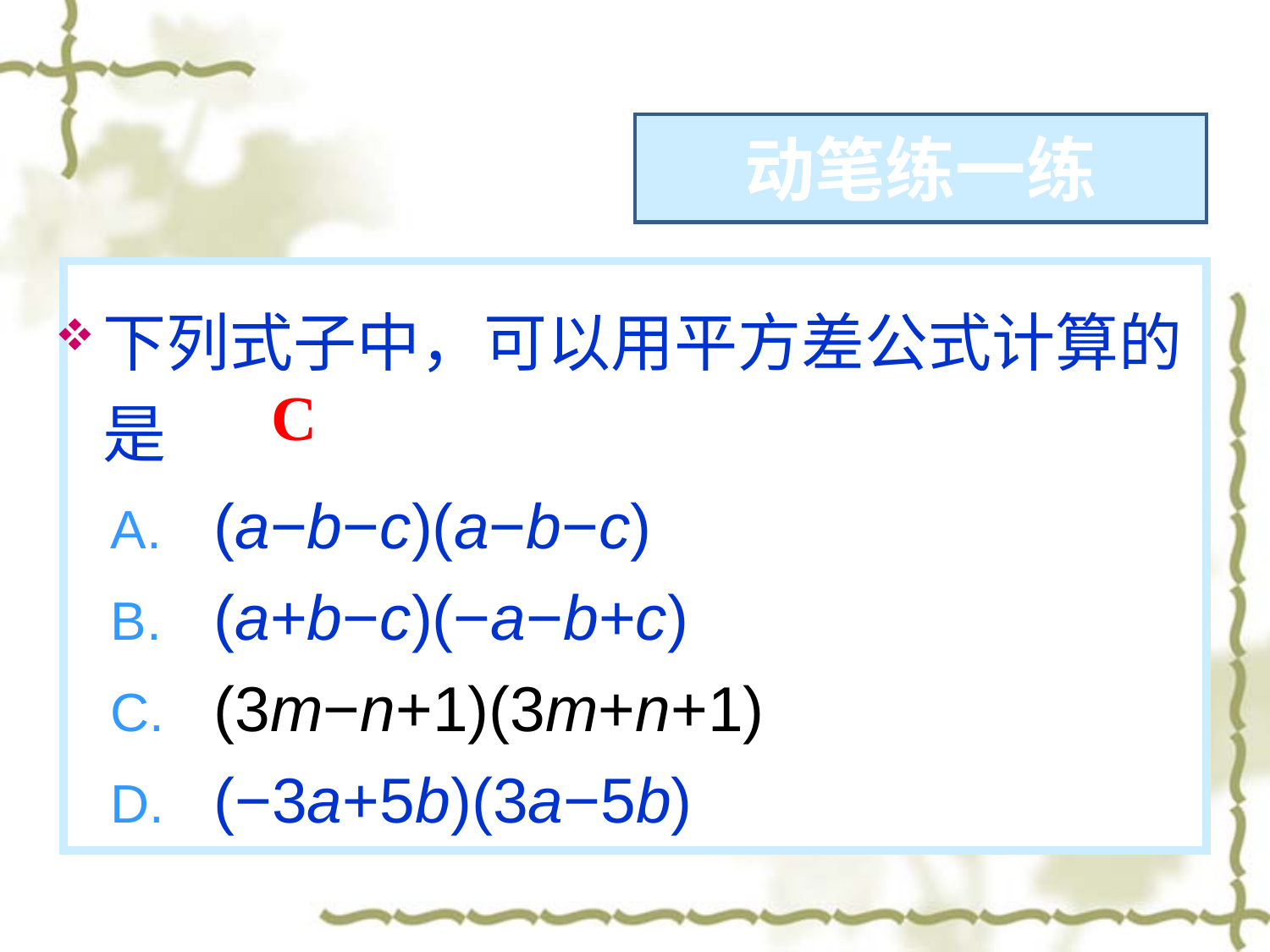

动笔练一练

下列式子中，可以用平方差公式计算的是
(a−b−c)(a−b−c)
(a+b−c)(−a−b+c)
(3m−n+1)(3m+n+1)
(−3a+5b)(3a−5b)
C